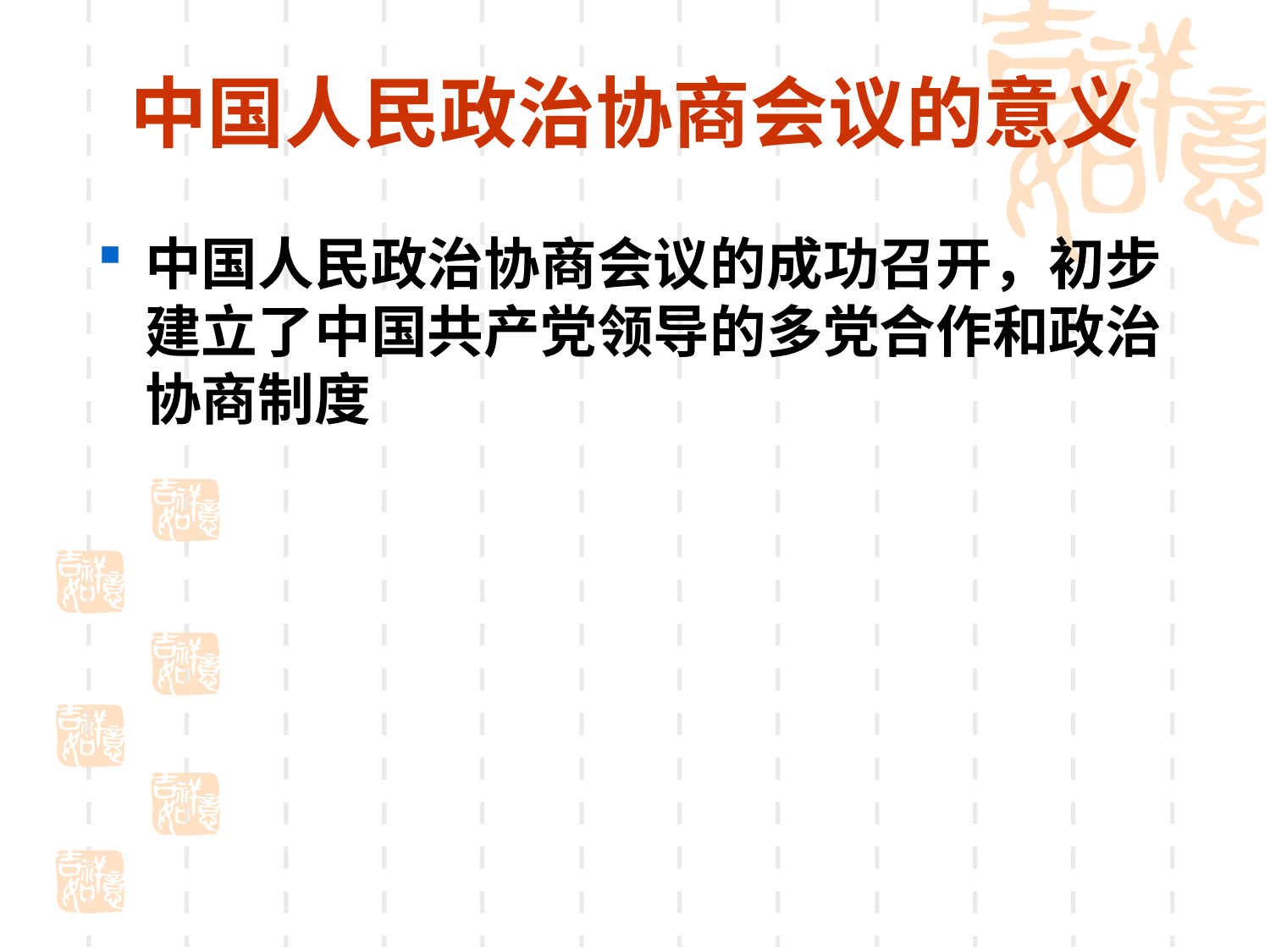

# 中国人民政治协商会议的意义
中国人民政治协商会议的成功召开，初步建立了中国共产党领导的多党合作和政治协商制度